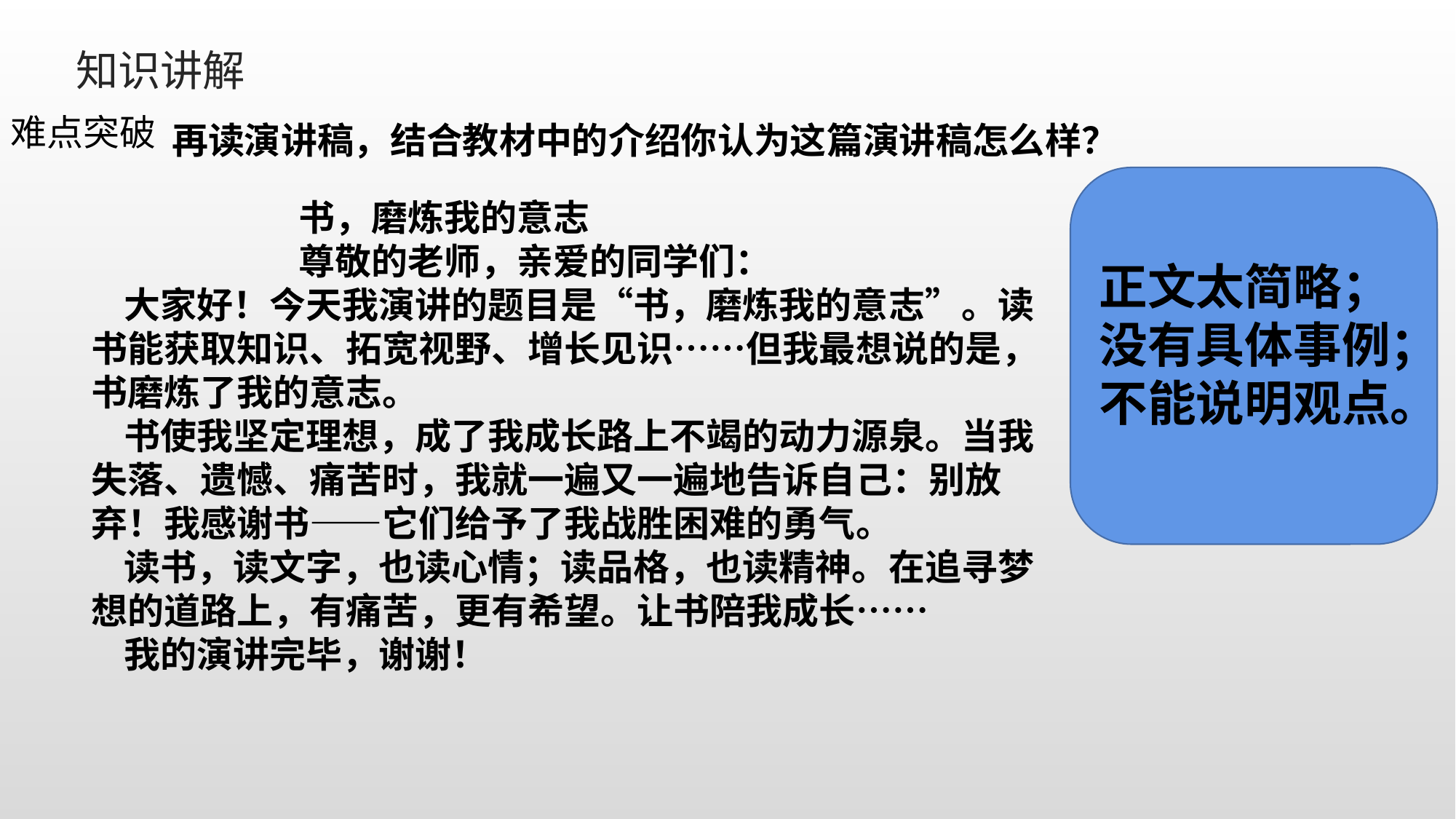

知识讲解
难点突破
再读演讲稿，结合教材中的介绍你认为这篇演讲稿怎么样？

正文太简略；
没有具体事例；
不能说明观点。
书，磨炼我的意志
尊敬的老师，亲爱的同学们：
大家好！今天我演讲的题目是“书，磨炼我的意志”。读书能获取知识、拓宽视野、增长见识……但我最想说的是，书磨炼了我的意志。
书使我坚定理想，成了我成长路上不竭的动力源泉。当我失落、遗憾、痛苦时，我就一遍又一遍地告诉自己：别放弃！我感谢书——它们给予了我战胜困难的勇气。
读书，读文字，也读心情；读品格，也读精神。在追寻梦想的道路上，有痛苦，更有希望。让书陪我成长……
我的演讲完毕，谢谢！